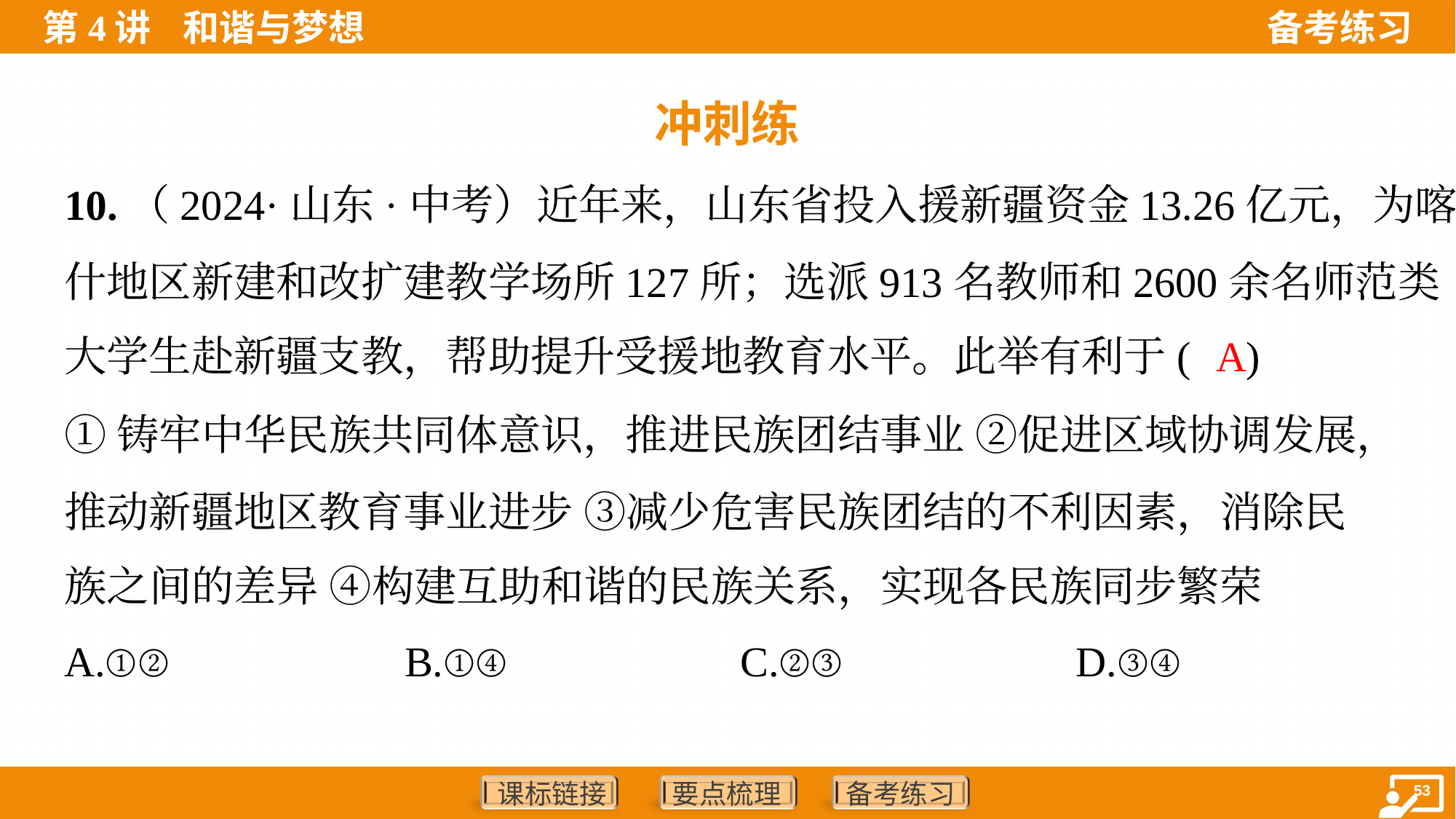

冲刺练
10.（2024·山东·中考）近年来，山东省投入援新疆资金13.26亿元，为喀
什地区新建和改扩建教学场所127所；选派913名教师和2600余名师范类
大学生赴新疆支教，帮助提升受援地教育水平。此举有利于(     )
A
①铸牢中华民族共同体意识，推进民族团结事业 ②促进区域协调发展，
推动新疆地区教育事业进步 ③减少危害民族团结的不利因素，消除民
族之间的差异 ④构建互助和谐的民族关系，实现各民族同步繁荣
A.①②	B.①④	C.②③	D.③④